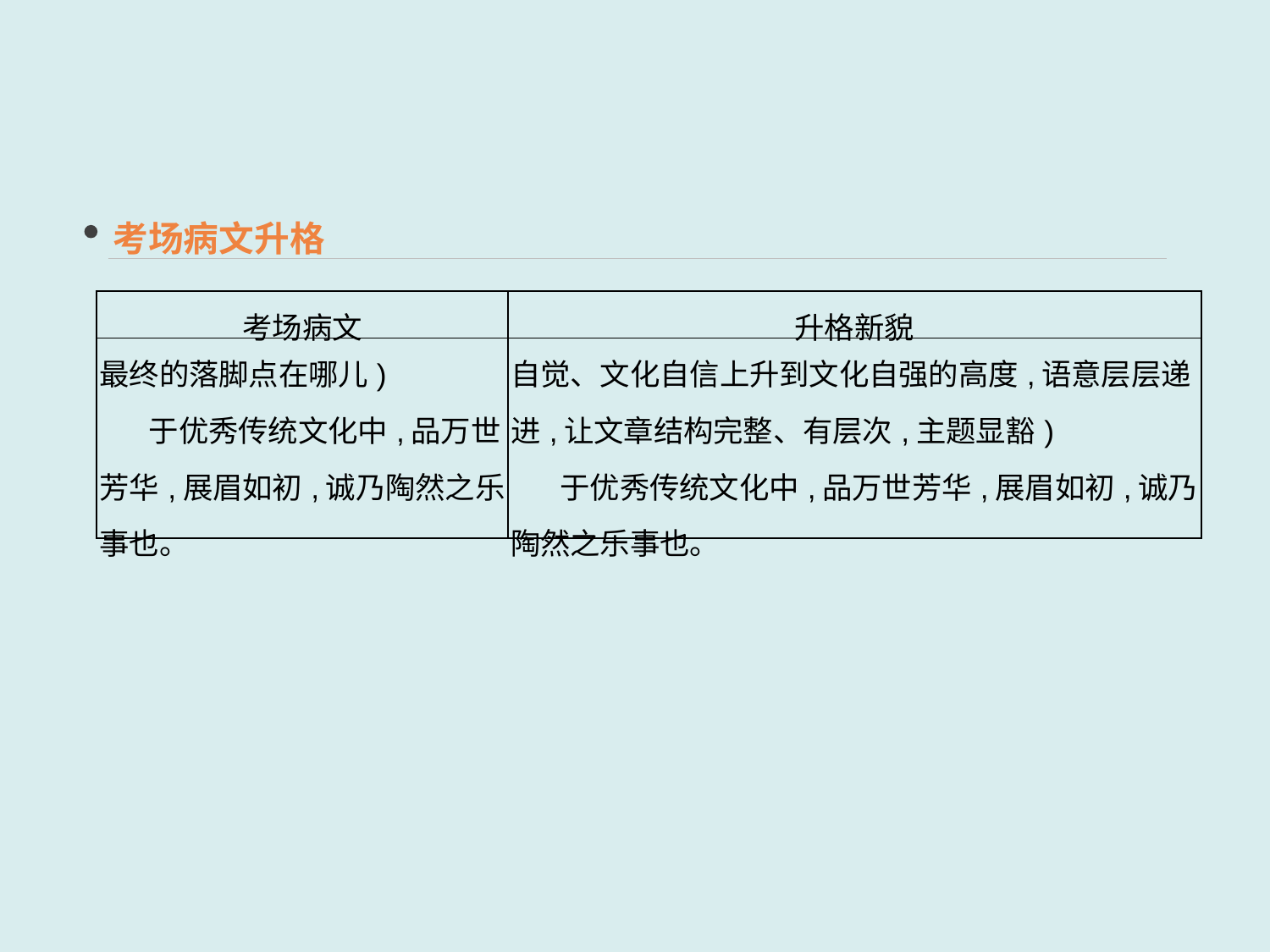

考场病文升格

| 考场病文 | 升格新貌 |
| --- | --- |
| 最终的落脚点在哪儿) 于优秀传统文化中,品万世芳华,展眉如初,诚乃陶然之乐事也。 | 自觉、文化自信上升到文化自强的高度,语意层层递进,让文章结构完整、有层次,主题显豁) 于优秀传统文化中,品万世芳华,展眉如初,诚乃陶然之乐事也。 |